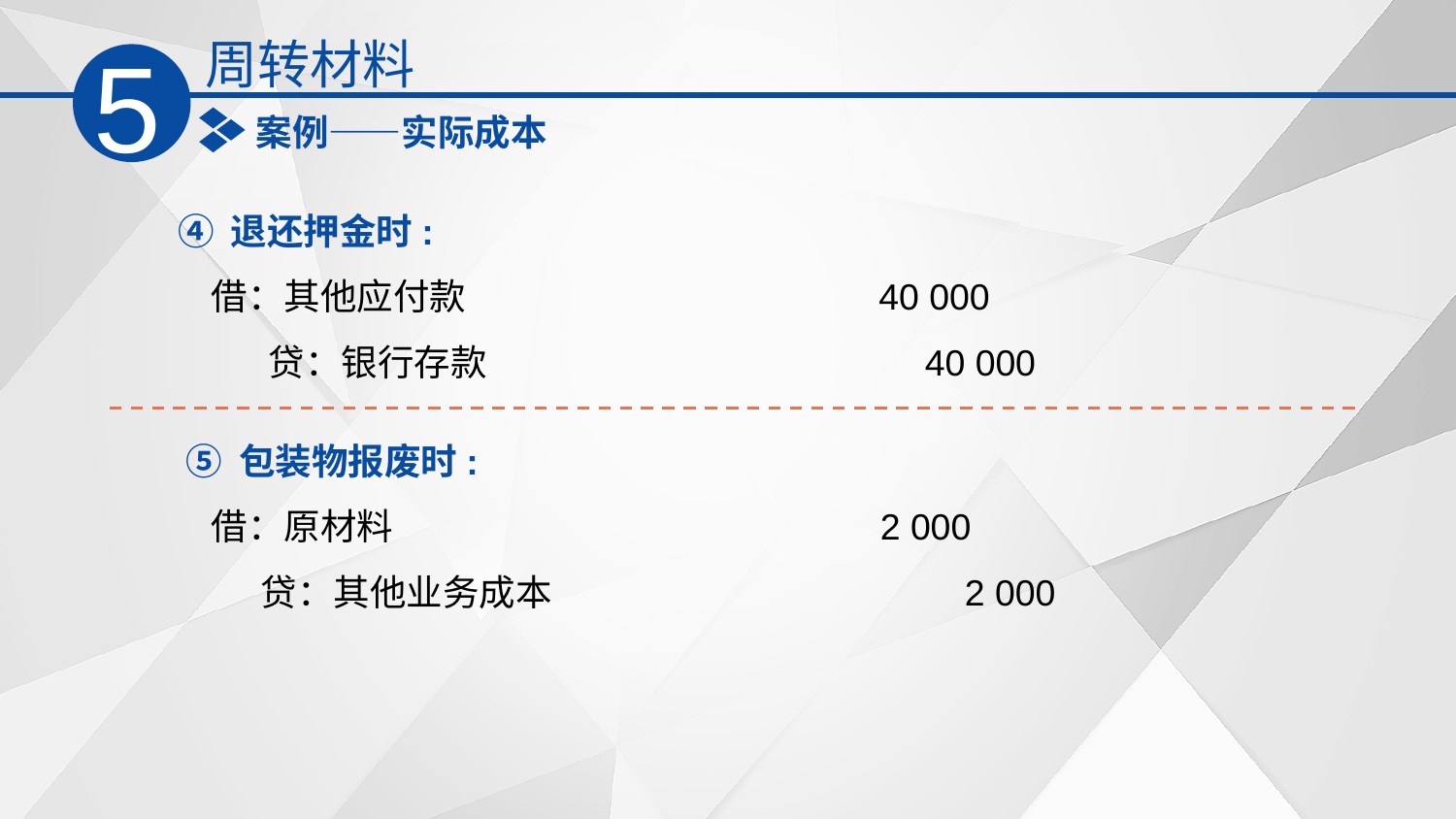

周转材料
5

案例——实际成本

 ④ 退还押金时:
    借：其他应付款                                                 40 000
           贷：银行存款                                                    40 000
  ⑤ 包装物报废时:
    借：原材料                                                          2 000
          贷：其他业务成本                                                 2 000